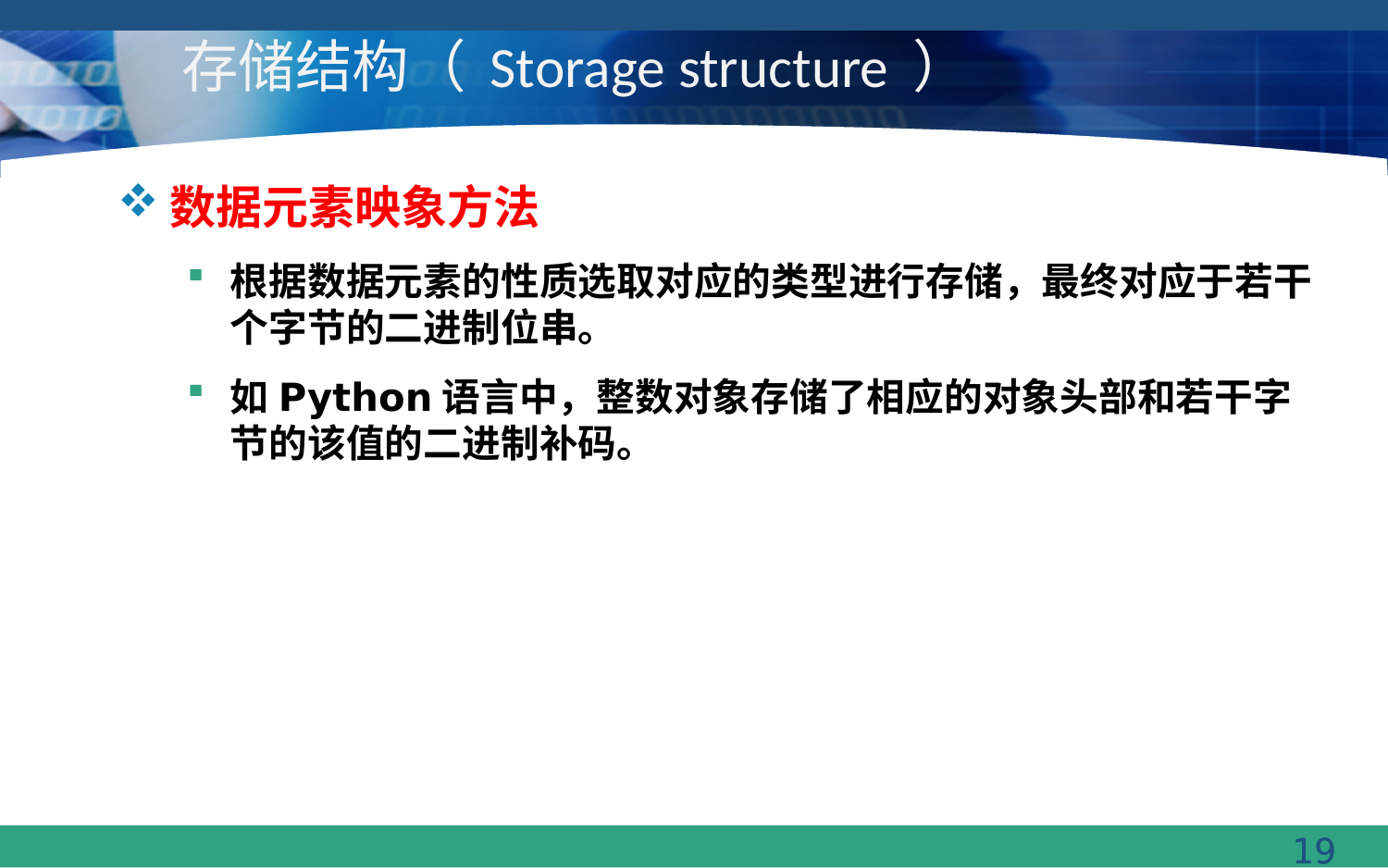

# 存储结构（ Storage structure ）
数据元素映象方法
根据数据元素的性质选取对应的类型进行存储，最终对应于若干个字节的二进制位串。
如Python语言中，整数对象存储了相应的对象头部和若干字节的该值的二进制补码。